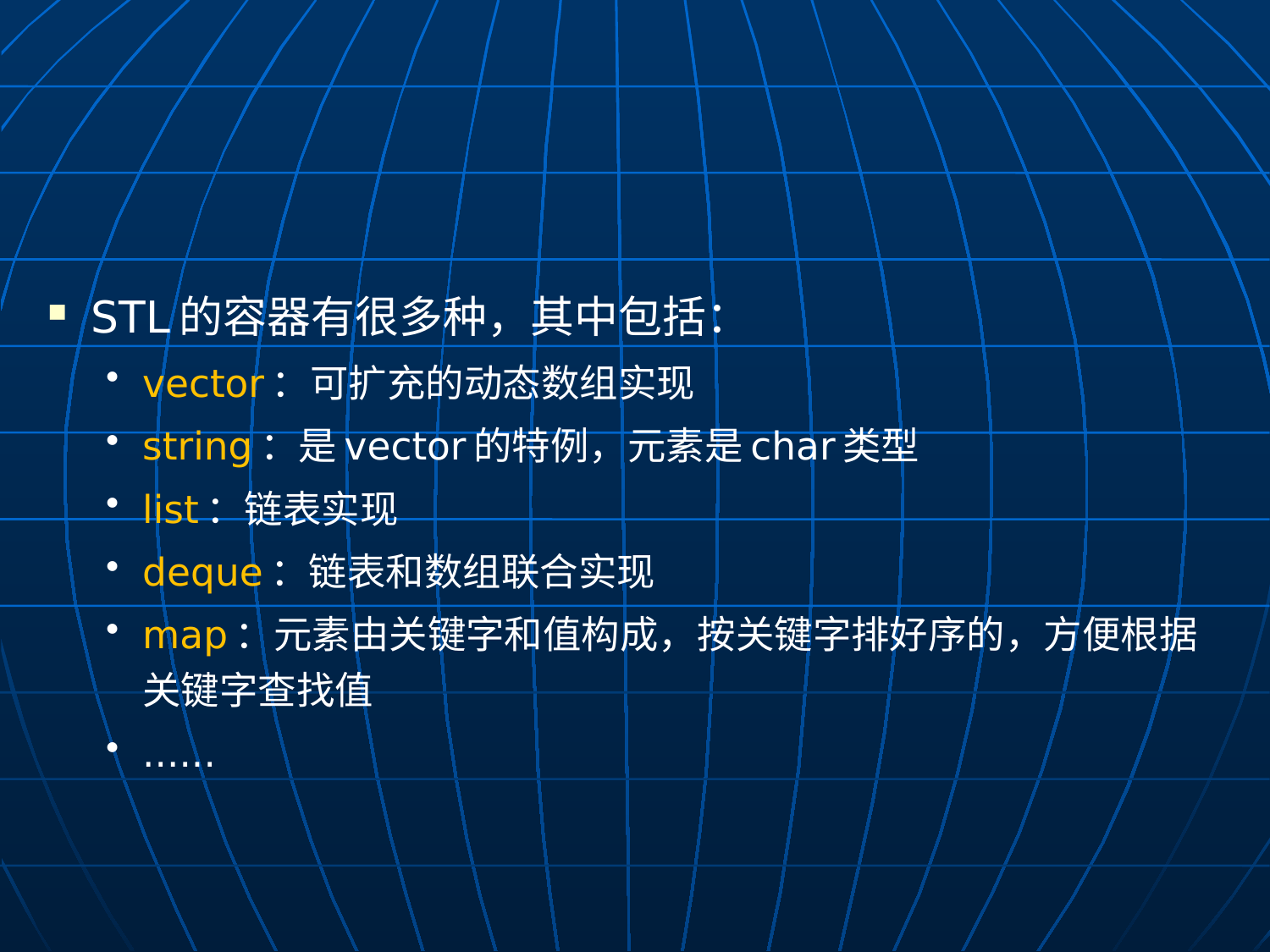

#
STL的容器有很多种，其中包括：
vector：可扩充的动态数组实现
string：是vector的特例，元素是char类型
list：链表实现
deque：链表和数组联合实现
map：元素由关键字和值构成，按关键字排好序的，方便根据关键字查找值
......